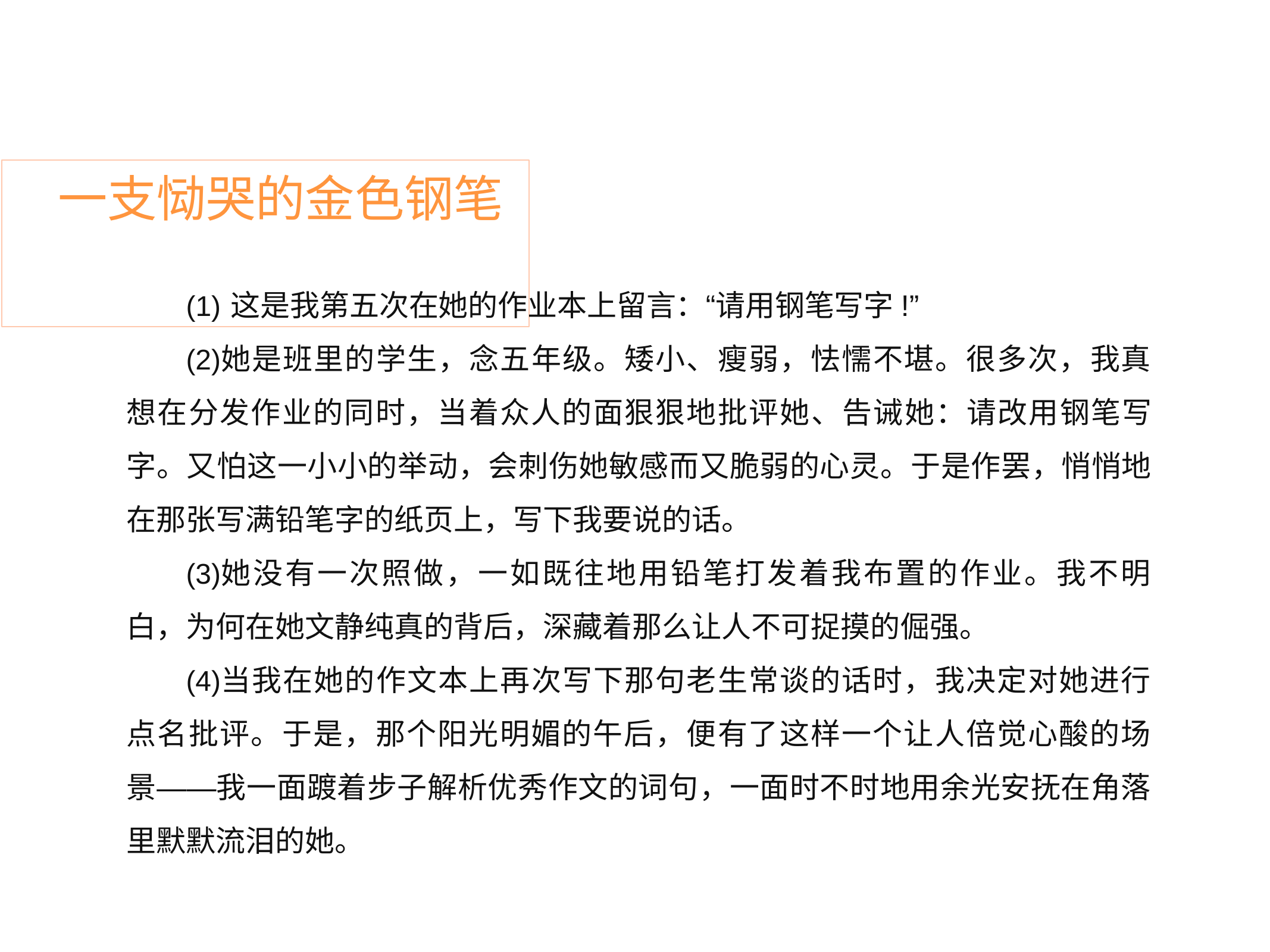

# 一支恸哭的金色钢笔
这是我第五次在她的作业本上留言：“请用钢笔写字!”
她是班里的学生，念五年级。矮小、瘦弱，怯懦不堪。很多次，我真 想在分发作业的同时，当着众人的面狠狠地批评她、告诫她：请改用钢笔写 字。又怕这一小小的举动，会刺伤她敏感而又脆弱的心灵。于是作罢，悄悄地 在那张写满铅笔字的纸页上，写下我要说的话。
她没有一次照做，一如既往地用铅笔打发着我布置的作业。我不明 白，为何在她文静纯真的背后，深藏着那么让人不可捉摸的倔强。
当我在她的作文本上再次写下那句老生常谈的话时，我决定对她进行 点名批评。于是，那个阳光明媚的午后，便有了这样一个让人倍觉心酸的场 景——我一面踱着步子解析优秀作文的词句，一面时不时地用余光安抚在角落 里默默流泪的她。